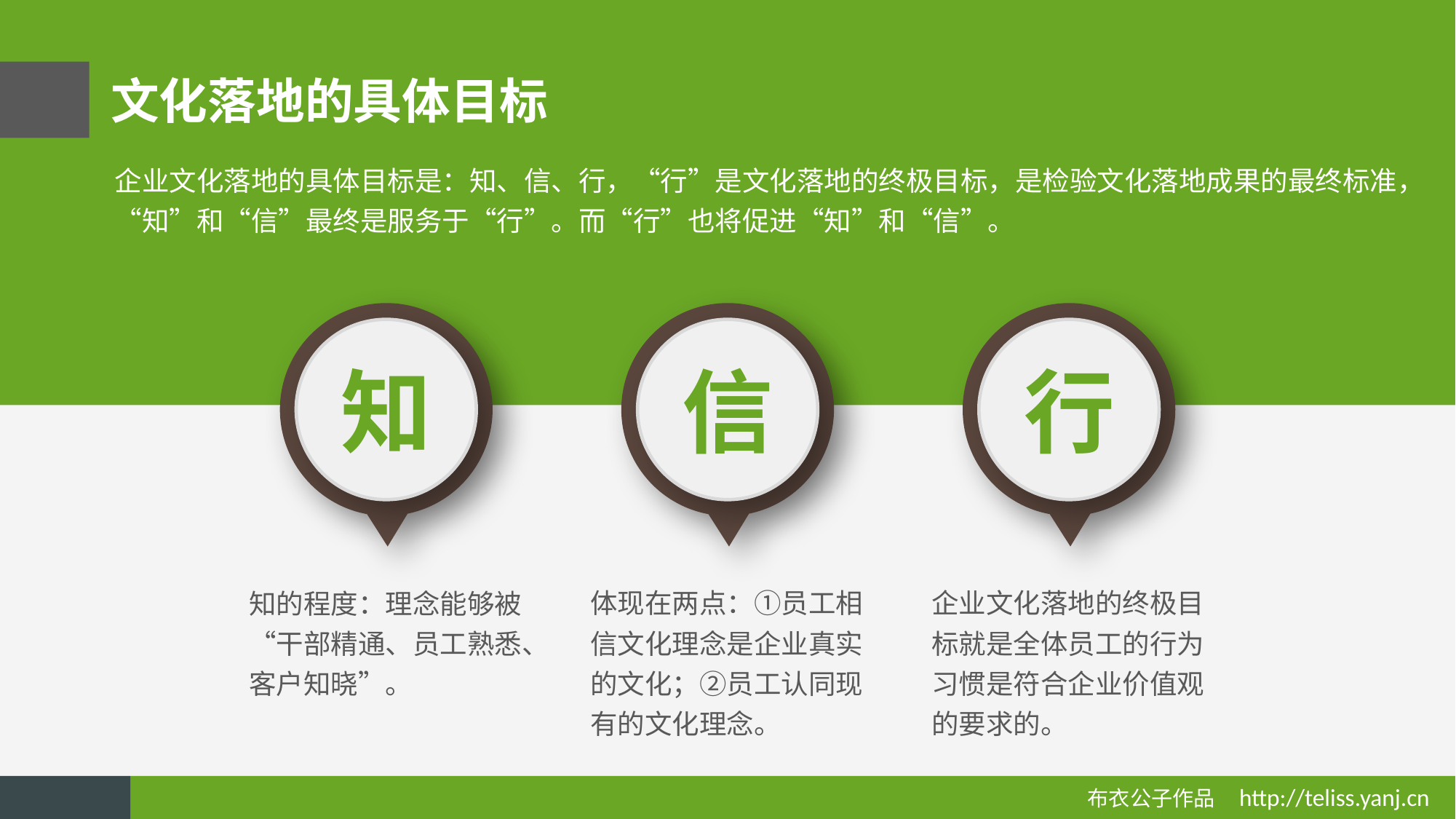

文化落地的具体目标
企业文化落地的具体目标是：知、信、行，“行”是文化落地的终极目标，是检验文化落地成果的最终标准，“知”和“信”最终是服务于“行”。而“行”也将促进“知”和“信”。

知
信
行
知的程度：理念能够被“干部精通、员工熟悉、客户知晓”。
体现在两点：①员工相信文化理念是企业真实的文化；②员工认同现有的文化理念。
企业文化落地的终极目标就是全体员工的行为习惯是符合企业价值观的要求的。